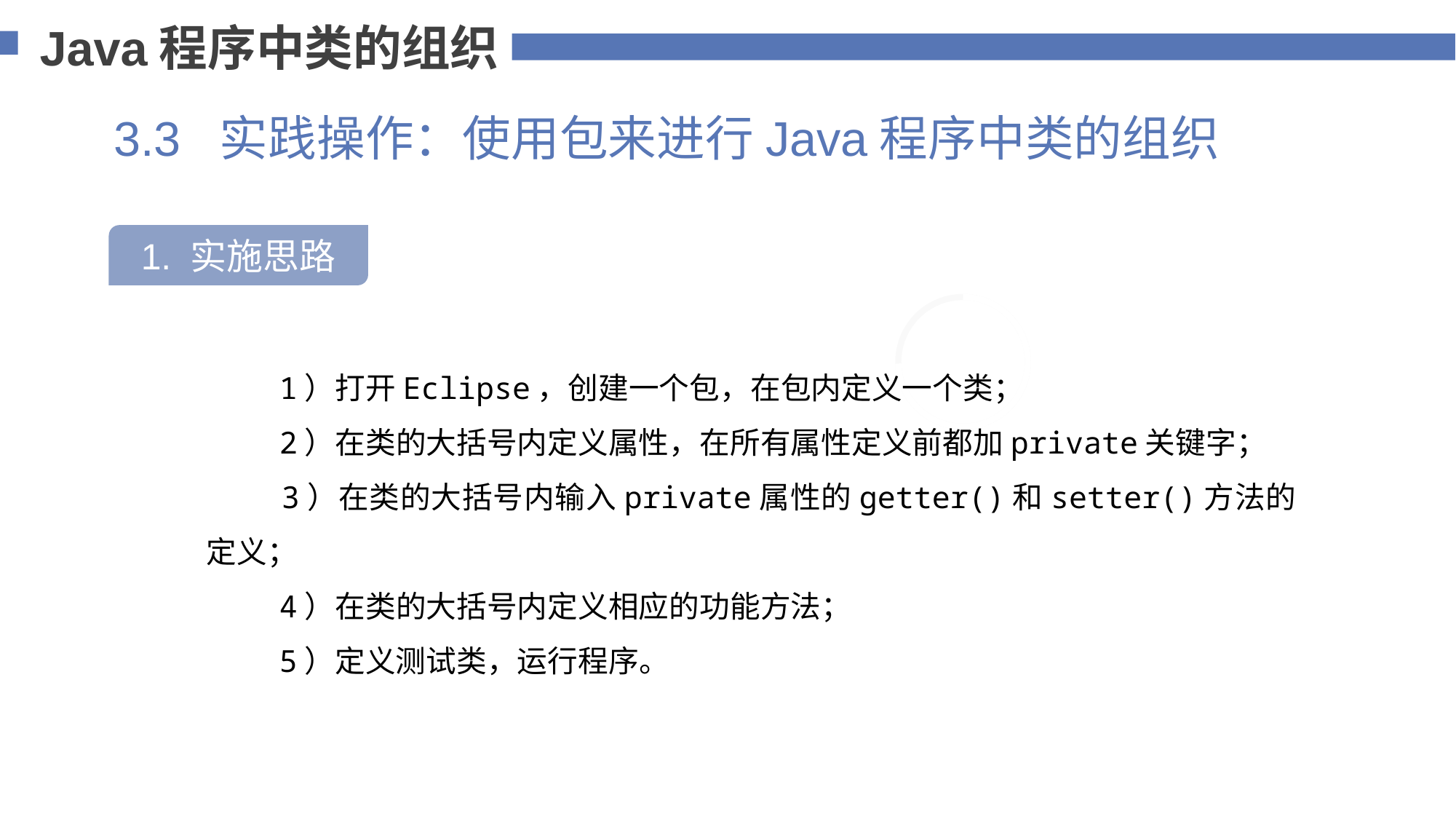

Java程序中类的组织

3.3  实践操作：使用包来进行Java程序中类的组织
1. 实施思路

75%
    1）打开Eclipse，创建一个包，在包内定义一个类；
    2）在类的大括号内定义属性，在所有属性定义前都加private关键字；
    3）在类的大括号内输入private属性的getter()和setter()方法的定义；
    4）在类的大括号内定义相应的功能方法；
    5）定义测试类，运行程序。